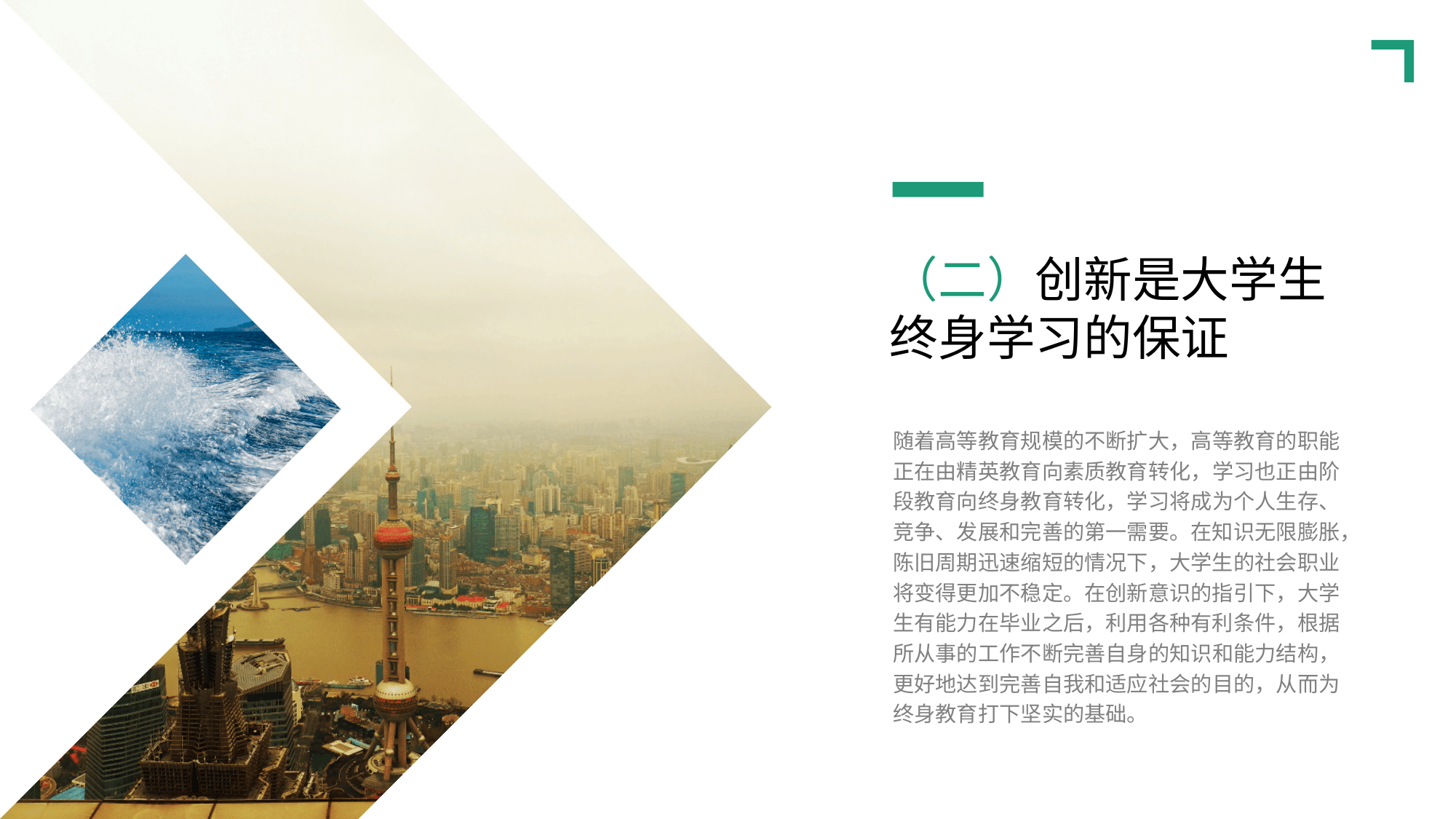

（二）创新是大学生终身学习的保证

随着高等教育规模的不断扩大，高等教育的职能正在由精英教育向素质教育转化，学习也正由阶段教育向终身教育转化，学习将成为个人生存、竞争、发展和完善的第一需要。在知识无限膨胀，陈旧周期迅速缩短的情况下，大学生的社会职业将变得更加不稳定。在创新意识的指引下，大学生有能力在毕业之后，利用各种有利条件，根据所从事的工作不断完善自身的知识和能力结构，更好地达到完善自我和适应社会的目的，从而为终身教育打下坚实的基础。